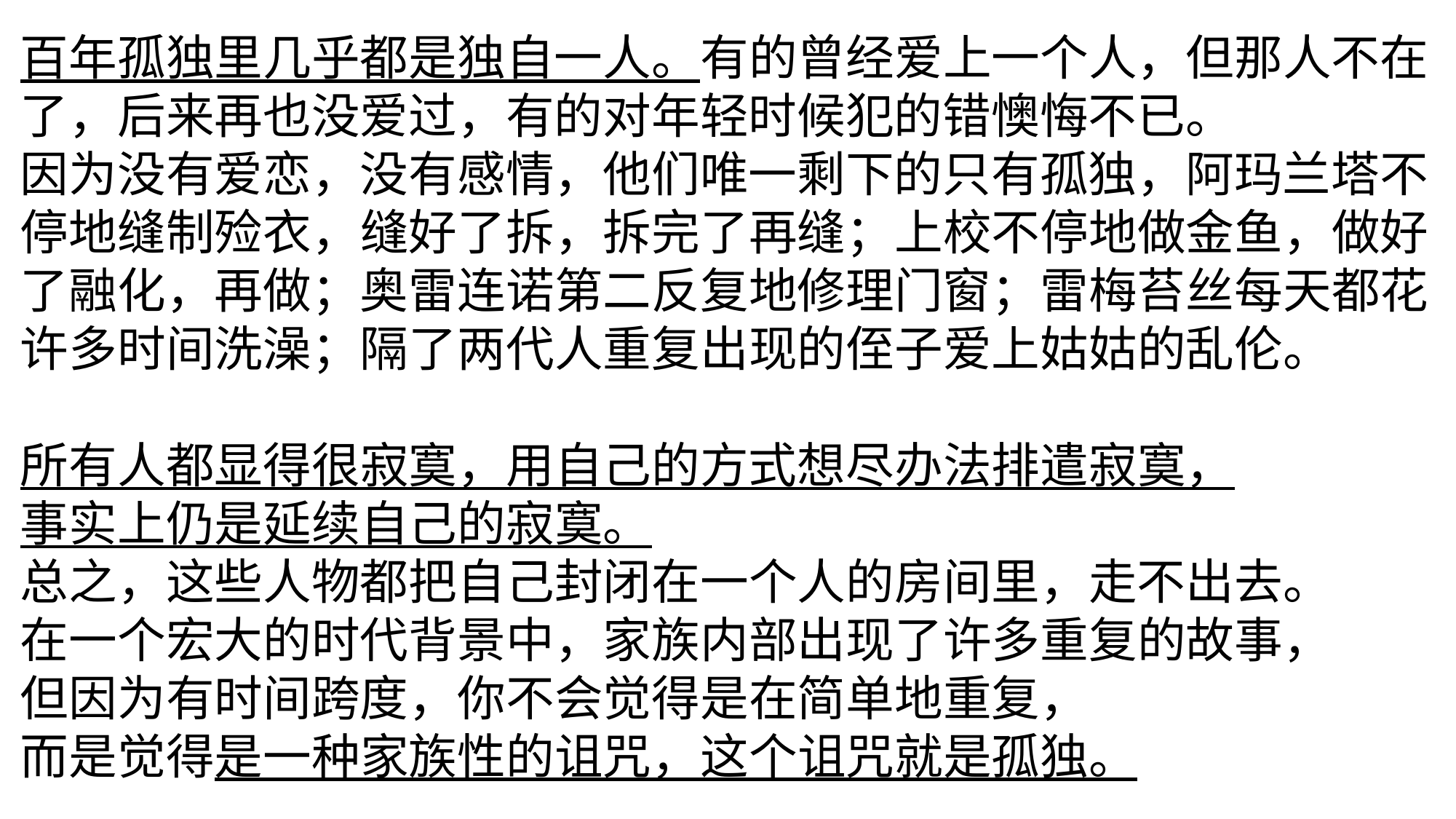

百年孤独里几乎都是独自一人。有的曾经爱上一个人，但那人不在了，后来再也没爱过，有的对年轻时候犯的错懊悔不已。
因为没有爱恋，没有感情，他们唯一剩下的只有孤独，阿玛兰塔不停地缝制殓衣，缝好了拆，拆完了再缝；上校不停地做金鱼，做好了融化，再做；奥雷连诺第二反复地修理门窗；雷梅苔丝每天都花许多时间洗澡；隔了两代人重复出现的侄子爱上姑姑的乱伦。

所有人都显得很寂寞，用自己的方式想尽办法排遣寂寞，
事实上仍是延续自己的寂寞。
总之，这些人物都把自己封闭在一个人的房间里，走不出去。
在一个宏大的时代背景中，家族内部出现了许多重复的故事，
但因为有时间跨度，你不会觉得是在简单地重复，
而是觉得是一种家族性的诅咒，这个诅咒就是孤独。